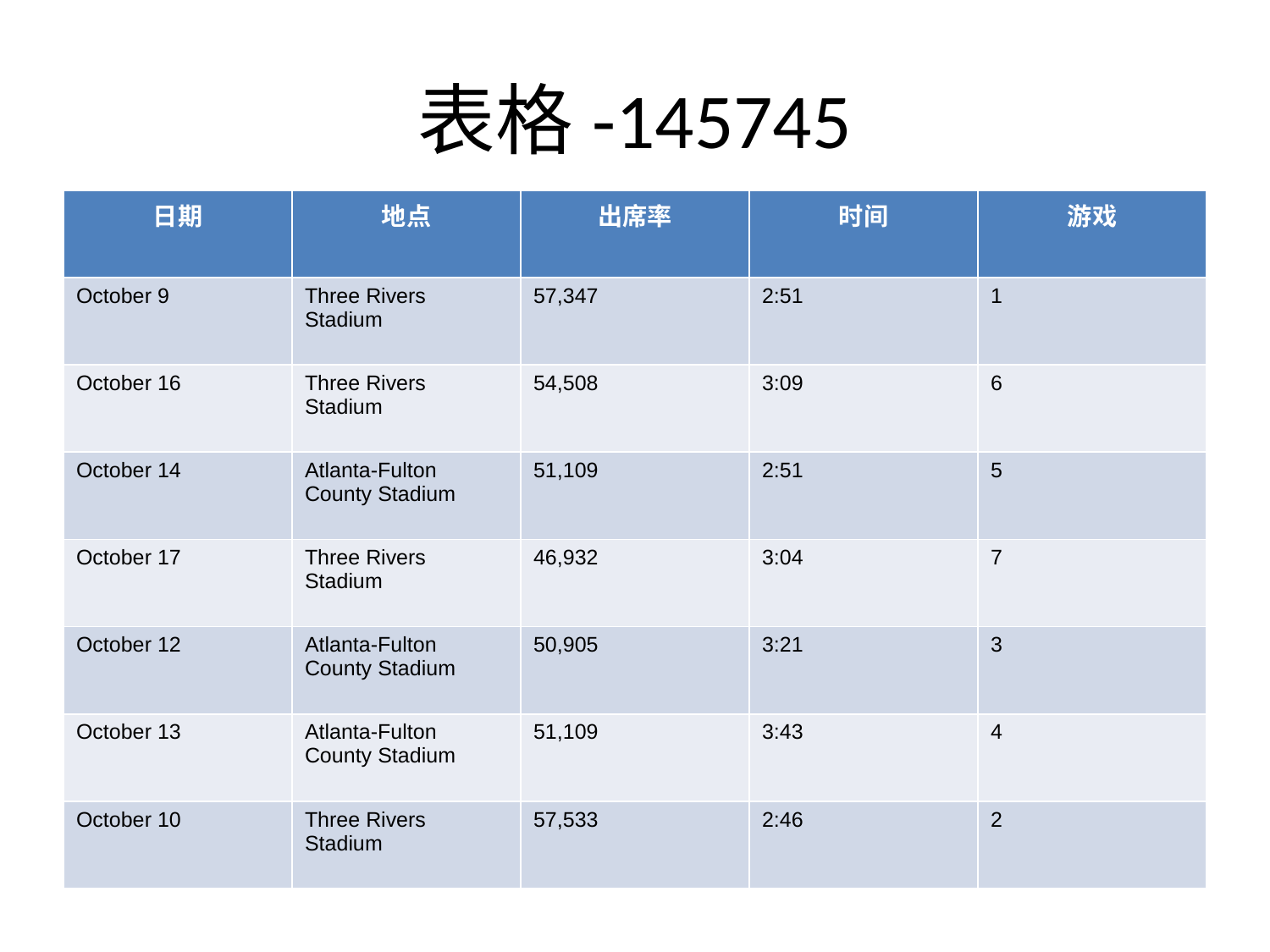

# 表格-145745
| 日期 | 地点 | 出席率 | 时间 | 游戏 |
| --- | --- | --- | --- | --- |
| October 9 | Three Rivers Stadium | 57,347 | 2:51 | 1 |
| October 16 | Three Rivers Stadium | 54,508 | 3:09 | 6 |
| October 14 | Atlanta-Fulton County Stadium | 51,109 | 2:51 | 5 |
| October 17 | Three Rivers Stadium | 46,932 | 3:04 | 7 |
| October 12 | Atlanta-Fulton County Stadium | 50,905 | 3:21 | 3 |
| October 13 | Atlanta-Fulton County Stadium | 51,109 | 3:43 | 4 |
| October 10 | Three Rivers Stadium | 57,533 | 2:46 | 2 |